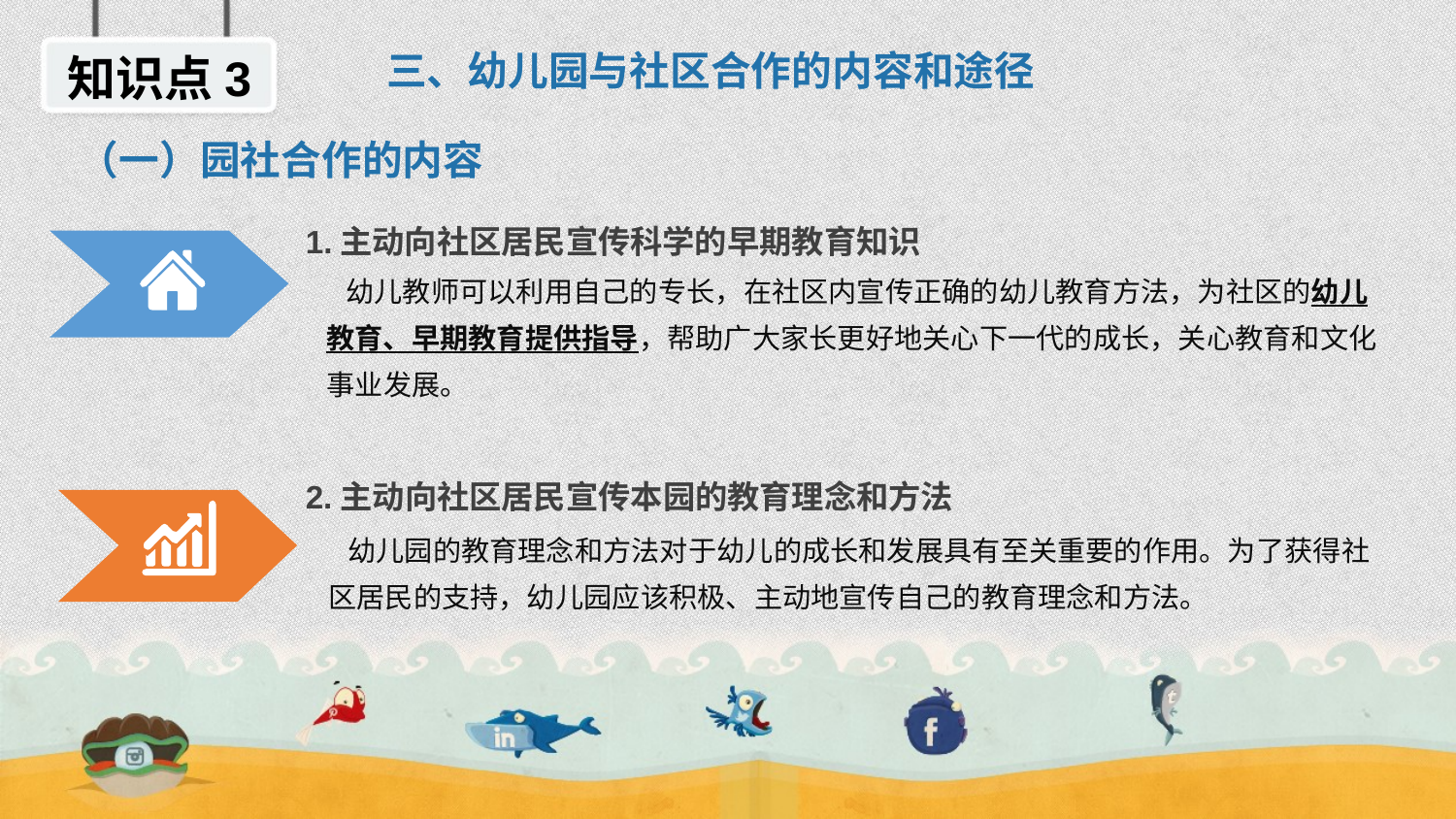

知识点3
三、幼儿园与社区合作的内容和途径
（一）园社合作的内容
1.主动向社区居民宣传科学的早期教育知识

  幼儿教师可以利用自己的专长，在社区内宣传正确的幼儿教育方法，为社区的幼儿教育、早期教育提供指导，帮助广大家长更好地关心下一代的成长，关心教育和文化事业发展。
2.主动向社区居民宣传本园的教育理念和方法

  幼儿园的教育理念和方法对于幼儿的成长和发展具有至关重要的作用。为了获得社区居民的支持，幼儿园应该积极、主动地宣传自己的教育理念和方法。